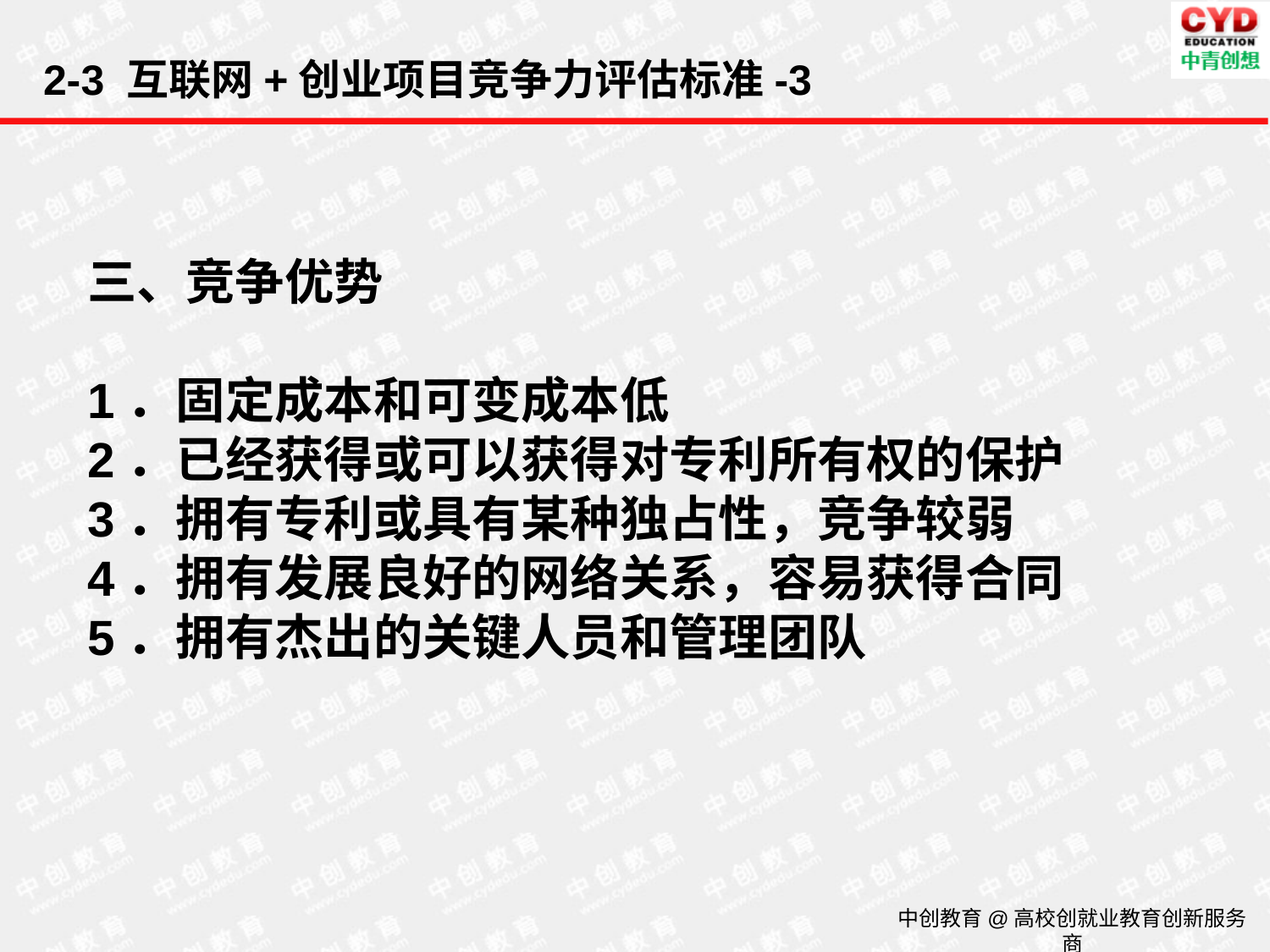

2-3 互联网+创业项目竞争力评估标准-3

三、竞争优势

1．固定成本和可变成本低
2．已经获得或可以获得对专利所有权的保护
3．拥有专利或具有某种独占性，竞争较弱
4．拥有发展良好的网络关系，容易获得合同
5．拥有杰出的关键人员和管理团队